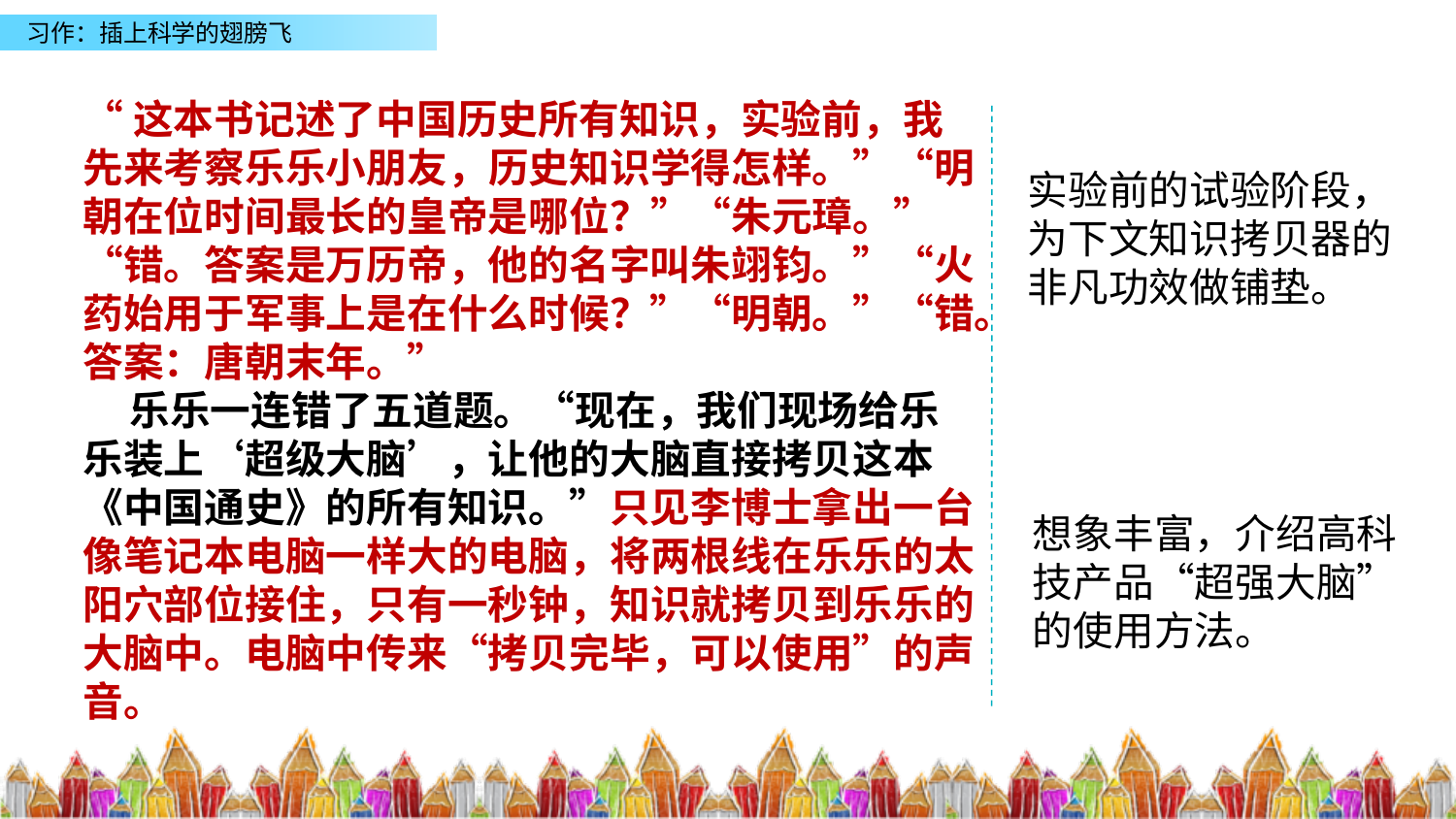

“这本书记述了中国历史所有知识，实验前，我先来考察乐乐小朋友，历史知识学得怎样。”“明朝在位时间最长的皇帝是哪位？”“朱元璋。”“错。答案是万历帝，他的名字叫朱翊钧。”“火药始用于军事上是在什么时候？”“明朝。”“错。答案：唐朝末年。”
    乐乐一连错了五道题。“现在，我们现场给乐乐装上‘超级大脑’，让他的大脑直接拷贝这本《中国通史》的所有知识。”只见李博士拿出一台像笔记本电脑一样大的电脑，将两根线在乐乐的太阳穴部位接住，只有一秒钟，知识就拷贝到乐乐的大脑中。电脑中传来“拷贝完毕，可以使用”的声音。
实验前的试验阶段，为下文知识拷贝器的非凡功效做铺垫。
想象丰富，介绍高科技产品“超强大脑”的使用方法。